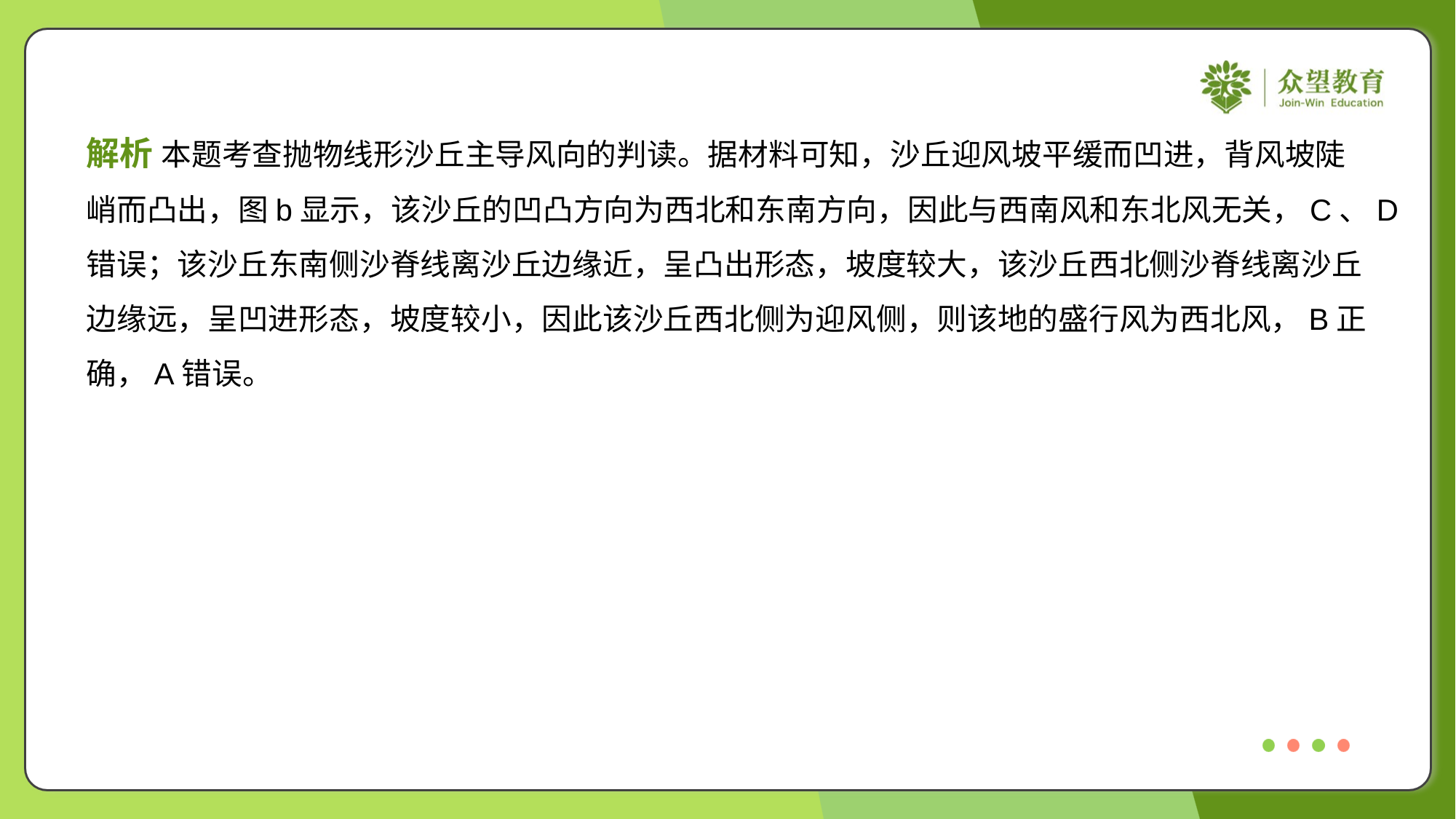

解析 本题考查抛物线形沙丘主导风向的判读。据材料可知，沙丘迎风坡平缓而凹进，背风坡陡
峭而凸出，图b显示，该沙丘的凹凸方向为西北和东南方向，因此与西南风和东北风无关，C、D
错误；该沙丘东南侧沙脊线离沙丘边缘近，呈凸出形态，坡度较大，该沙丘西北侧沙脊线离沙丘
边缘远，呈凹进形态，坡度较小，因此该沙丘西北侧为迎风侧，则该地的盛行风为西北风，B正
确，A错误。